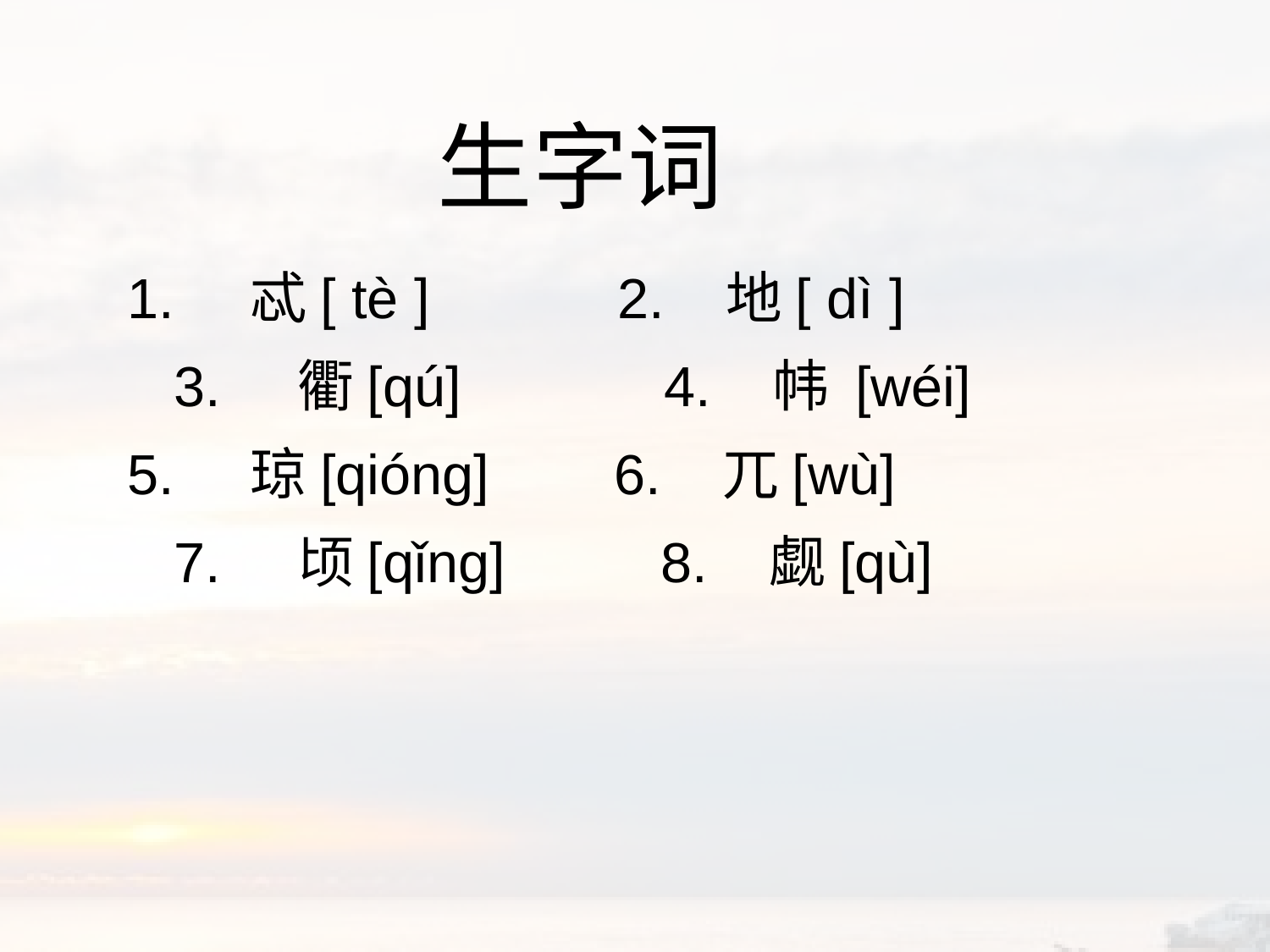

生字词
1.    忒[ tè ]            2.   地[ dì ]          3.    衢[qú]             4.   帏 [wéi]
5.    琼[qióng]        6.   兀[wù]           7.    顷[qǐng]          8.   觑[qù]